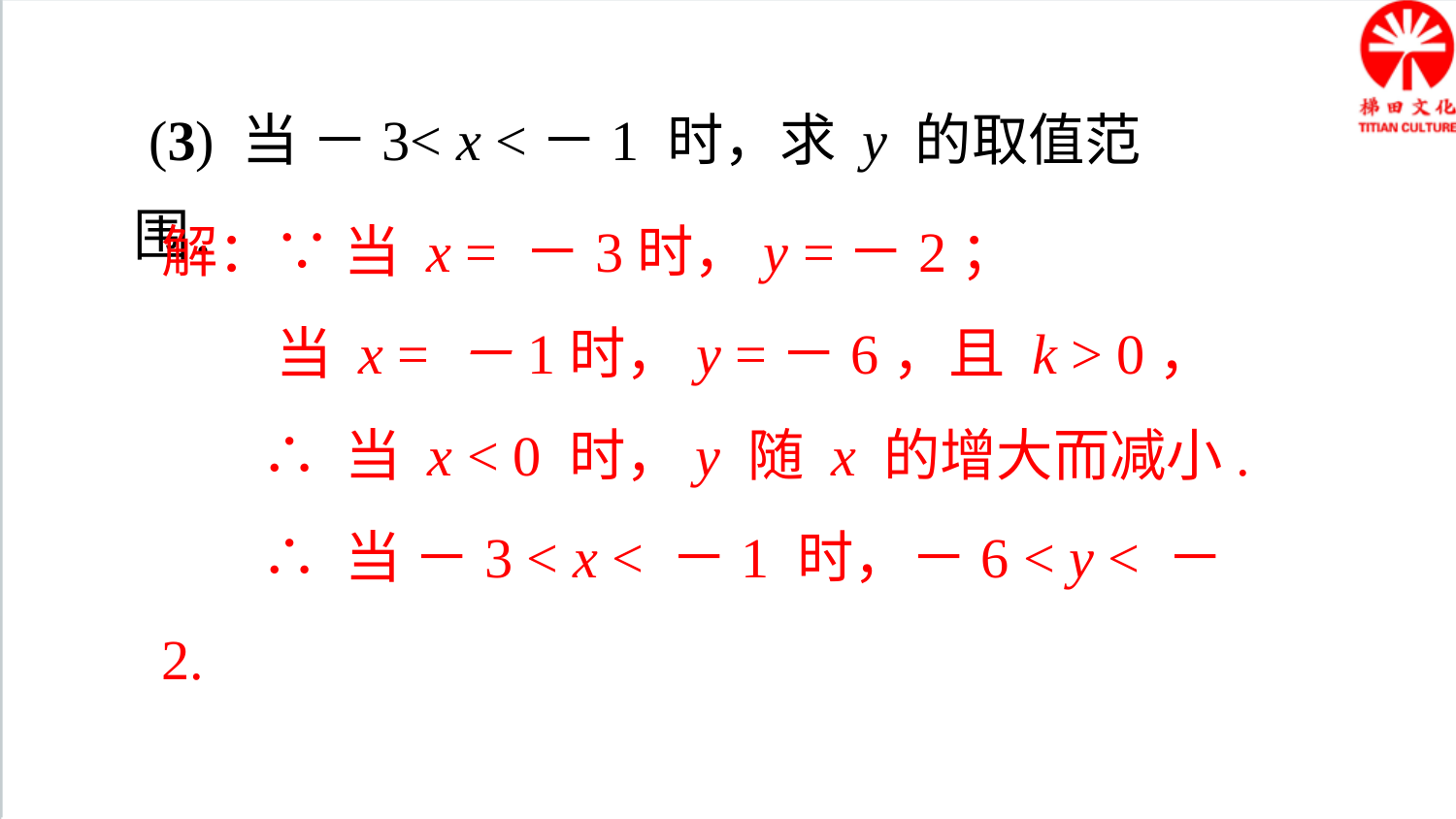

(3) 当 －3< x <－1 时，求 y 的取值范围．
解：∵ 当 x = －3时，y =－2；
        当 x = －1时，y =－6，且 k > 0，
        ∴ 当 x < 0 时，y 随 x 的增大而减小.
        ∴ 当 －3 < x < －1 时，－6 < y < －2.